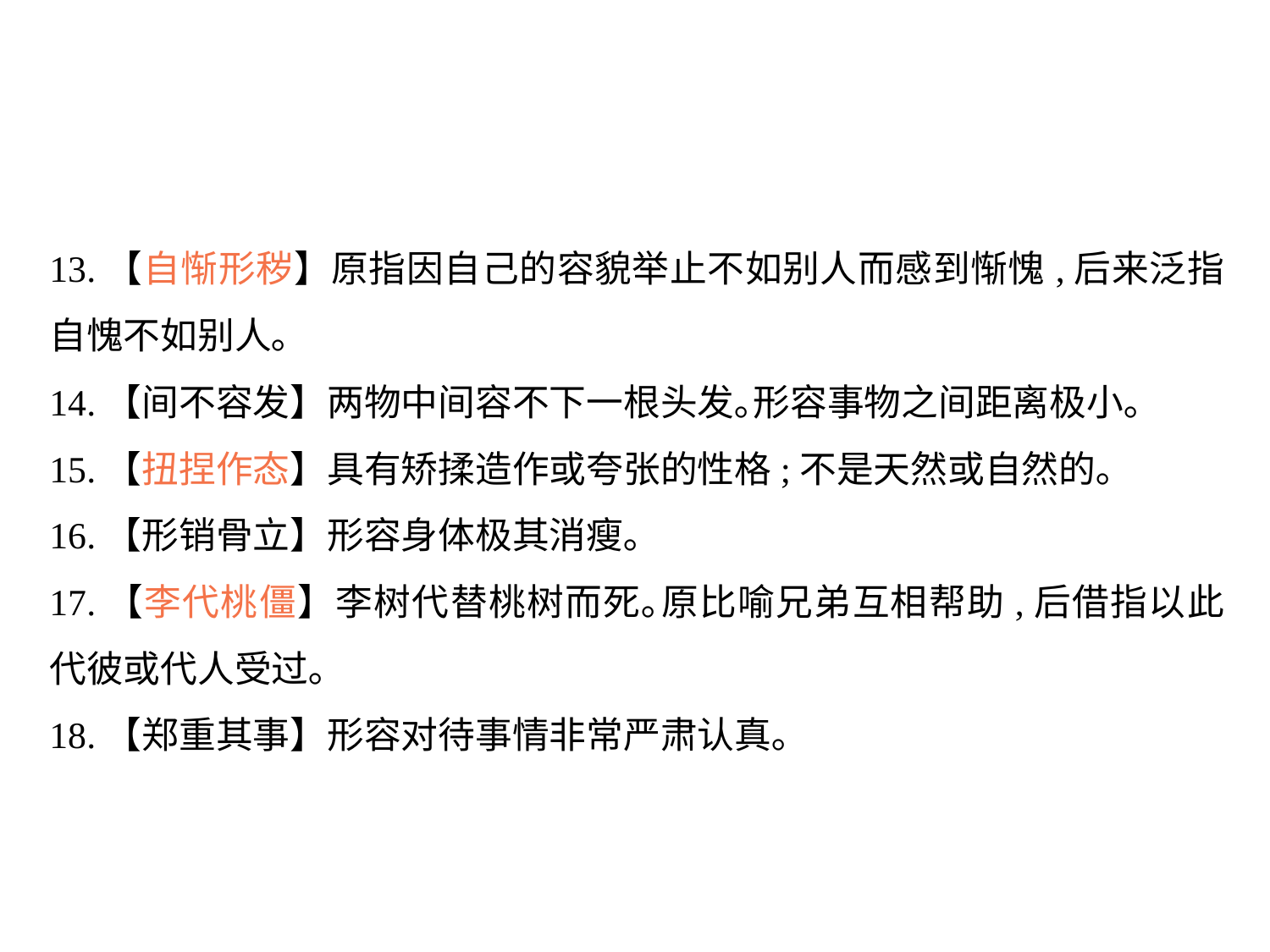

13.【自惭形秽】原指因自己的容貌举止不如别人而感到惭愧,后来泛指自愧不如别人｡
14.【间不容发】两物中间容不下一根头发｡形容事物之间距离极小｡
15.【扭捏作态】具有矫揉造作或夸张的性格;不是天然或自然的｡
16.【形销骨立】形容身体极其消瘦｡
17.【李代桃僵】李树代替桃树而死｡原比喻兄弟互相帮助,后借指以此代彼或代人受过｡
18.【郑重其事】形容对待事情非常严肃认真｡